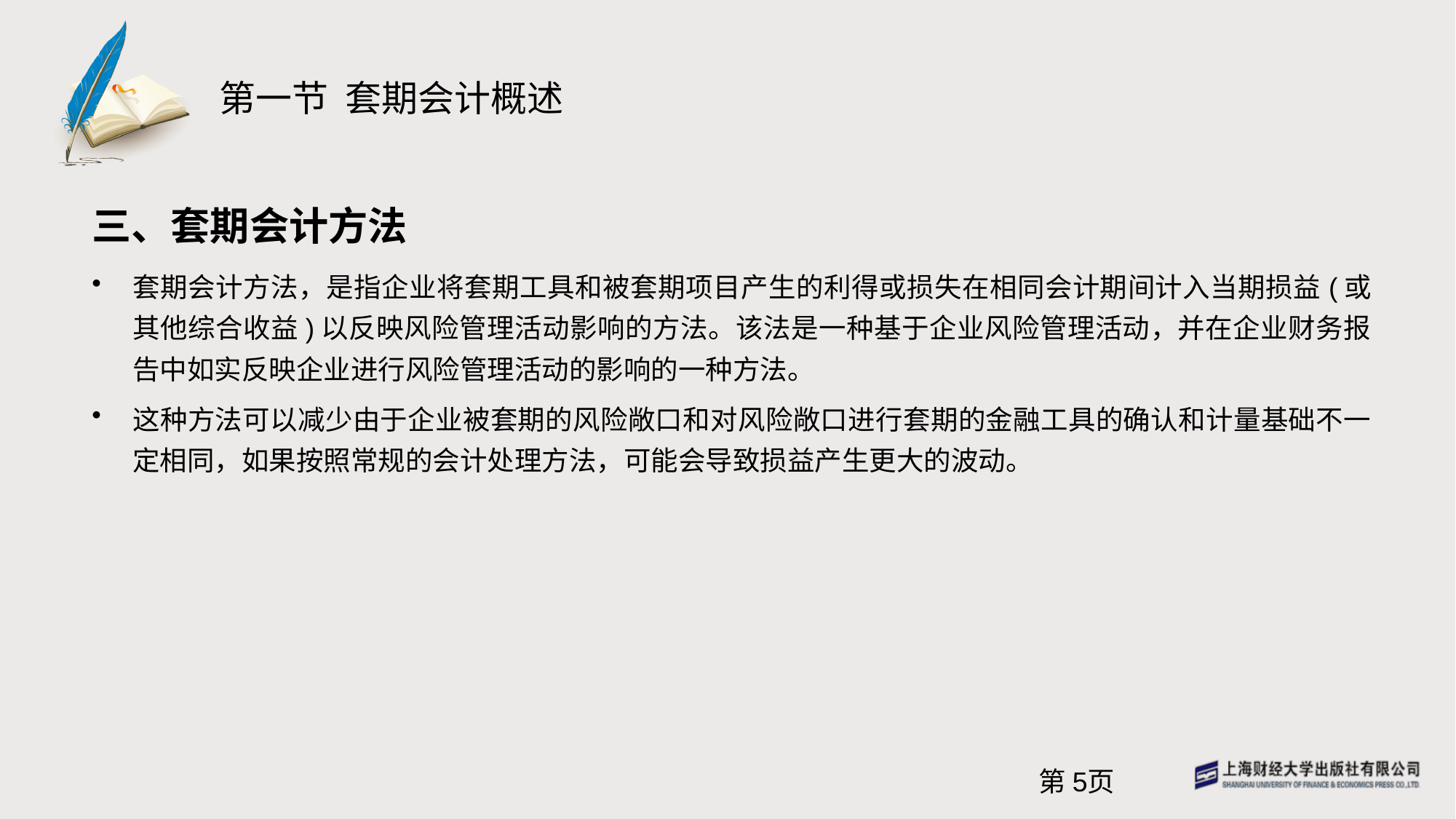

# 第一节  套期会计概述
三、套期会计方法
套期会计方法，是指企业将套期工具和被套期项目产生的利得或损失在相同会计期间计入当期损益(或其他综合收益)以反映风险管理活动影响的方法。该法是一种基于企业风险管理活动，并在企业财务报告中如实反映企业进行风险管理活动的影响的一种方法。
这种方法可以减少由于企业被套期的风险敞口和对风险敞口进行套期的金融工具的确认和计量基础不一定相同，如果按照常规的会计处理方法，可能会导致损益产生更大的波动。

5